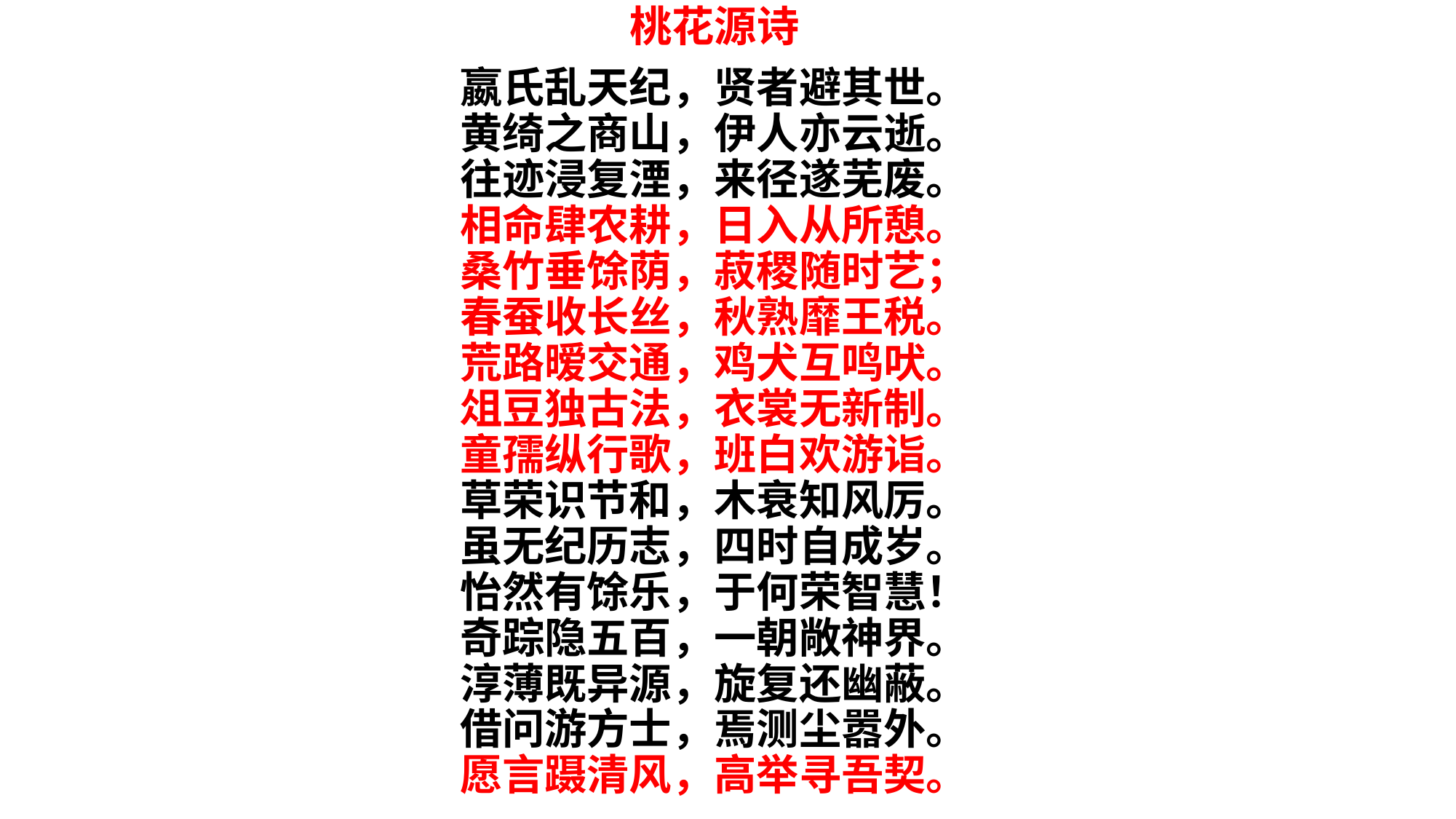

桃花源诗
嬴氏乱天纪，贤者避其世。
黄绮之商山，伊人亦云逝。
往迹浸复湮，来径遂芜废。
相命肆农耕，日入从所憩。
桑竹垂馀荫，菽稷随时艺；
春蚕收长丝，秋熟靡王税。
荒路暧交通，鸡犬互鸣吠。
俎豆独古法，衣裳无新制。
童孺纵行歌，班白欢游诣。
草荣识节和，木衰知风厉。
虽无纪历志，四时自成岁。
怡然有馀乐，于何荣智慧！
奇踪隐五百，一朝敞神界。
淳薄既异源，旋复还幽蔽。
借问游方士，焉测尘嚣外。
愿言蹑清风，高举寻吾契。